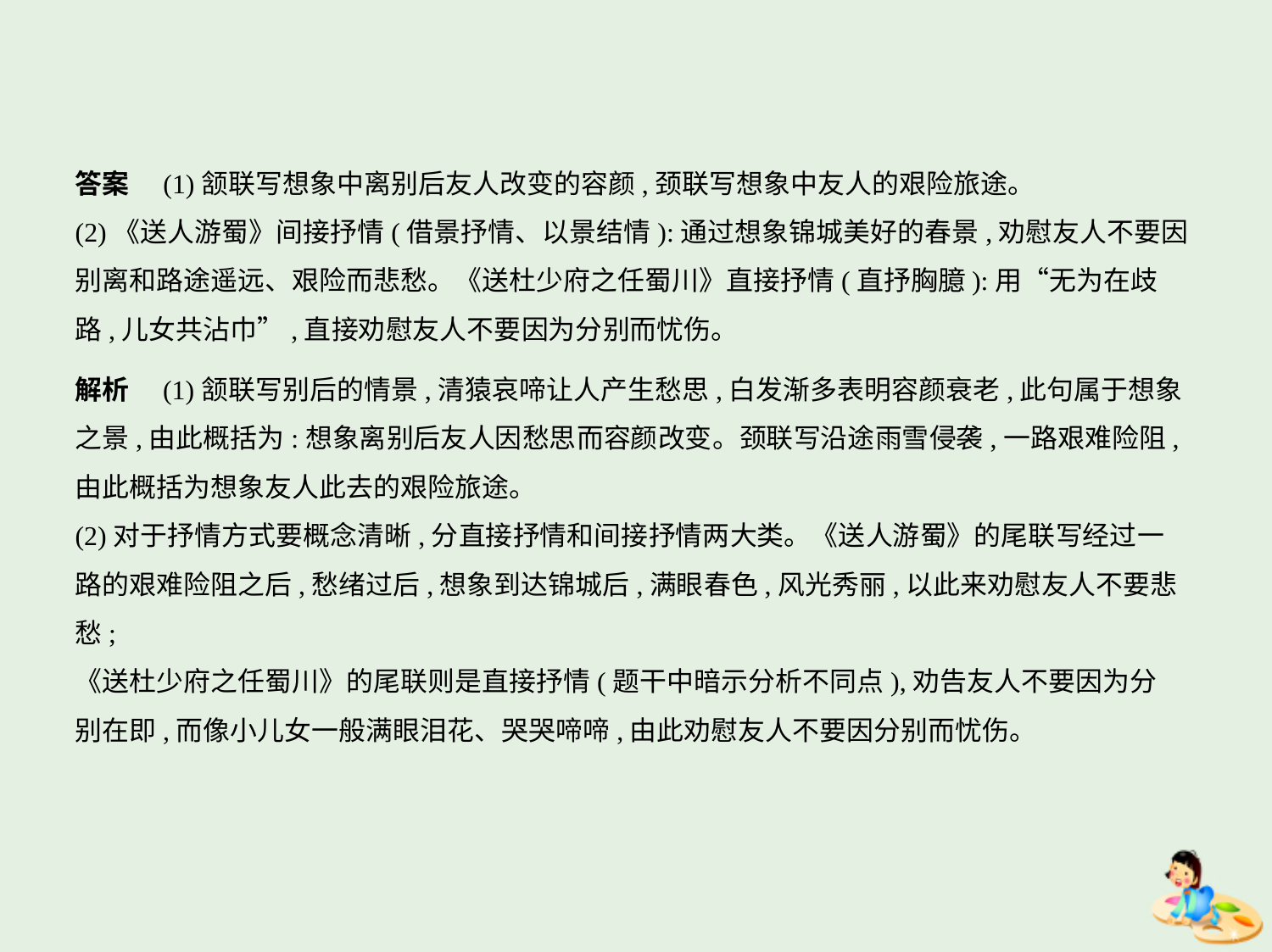

答案　(1)颔联写想象中离别后友人改变的容颜,颈联写想象中友人的艰险旅途。
(2)《送人游蜀》间接抒情(借景抒情、以景结情):通过想象锦城美好的春景,劝慰友人不要因
别离和路途遥远、艰险而悲愁。《送杜少府之任蜀川》直接抒情(直抒胸臆):用“无为在歧
路,儿女共沾巾”,直接劝慰友人不要因为分别而忧伤。
解析　(1)颔联写别后的情景,清猿哀啼让人产生愁思,白发渐多表明容颜衰老,此句属于想象
之景,由此概括为:想象离别后友人因愁思而容颜改变。颈联写沿途雨雪侵袭,一路艰难险阻,
由此概括为想象友人此去的艰险旅途。
(2)对于抒情方式要概念清晰,分直接抒情和间接抒情两大类。《送人游蜀》的尾联写经过一
路的艰难险阻之后,愁绪过后,想象到达锦城后,满眼春色,风光秀丽,以此来劝慰友人不要悲愁;
《送杜少府之任蜀川》的尾联则是直接抒情(题干中暗示分析不同点),劝告友人不要因为分
别在即,而像小儿女一般满眼泪花、哭哭啼啼,由此劝慰友人不要因分别而忧伤。